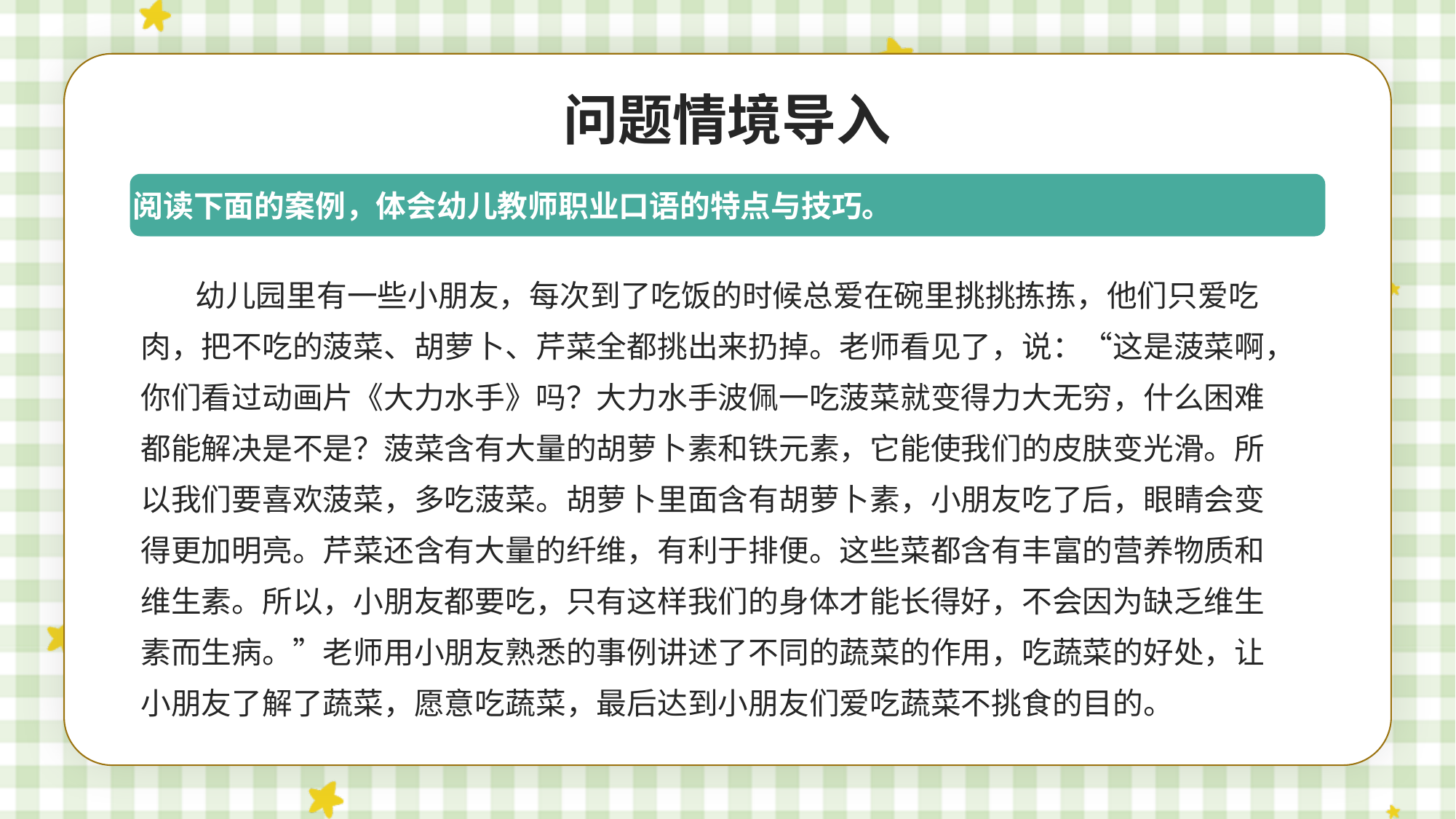

问题情境导入
阅读下面的案例，体会幼儿教师职业口语的特点与技巧。
幼儿园里有一些小朋友，每次到了吃饭的时候总爱在碗里挑挑拣拣，他们只爱吃肉，把不吃的菠菜、胡萝卜、芹菜全都挑出来扔掉。老师看见了，说：“这是菠菜啊，你们看过动画片《大力水手》吗？大力水手波佩一吃菠菜就变得力大无穷，什么困难都能解决是不是？菠菜含有大量的胡萝卜素和铁元素，它能使我们的皮肤变光滑。所以我们要喜欢菠菜，多吃菠菜。胡萝卜里面含有胡萝卜素，小朋友吃了后，眼睛会变得更加明亮。芹菜还含有大量的纤维，有利于排便。这些菜都含有丰富的营养物质和维生素。所以，小朋友都要吃，只有这样我们的身体才能长得好，不会因为缺乏维生素而生病。”老师用小朋友熟悉的事例讲述了不同的蔬菜的作用，吃蔬菜的好处，让小朋友了解了蔬菜，愿意吃蔬菜，最后达到小朋友们爱吃蔬菜不挑食的目的。